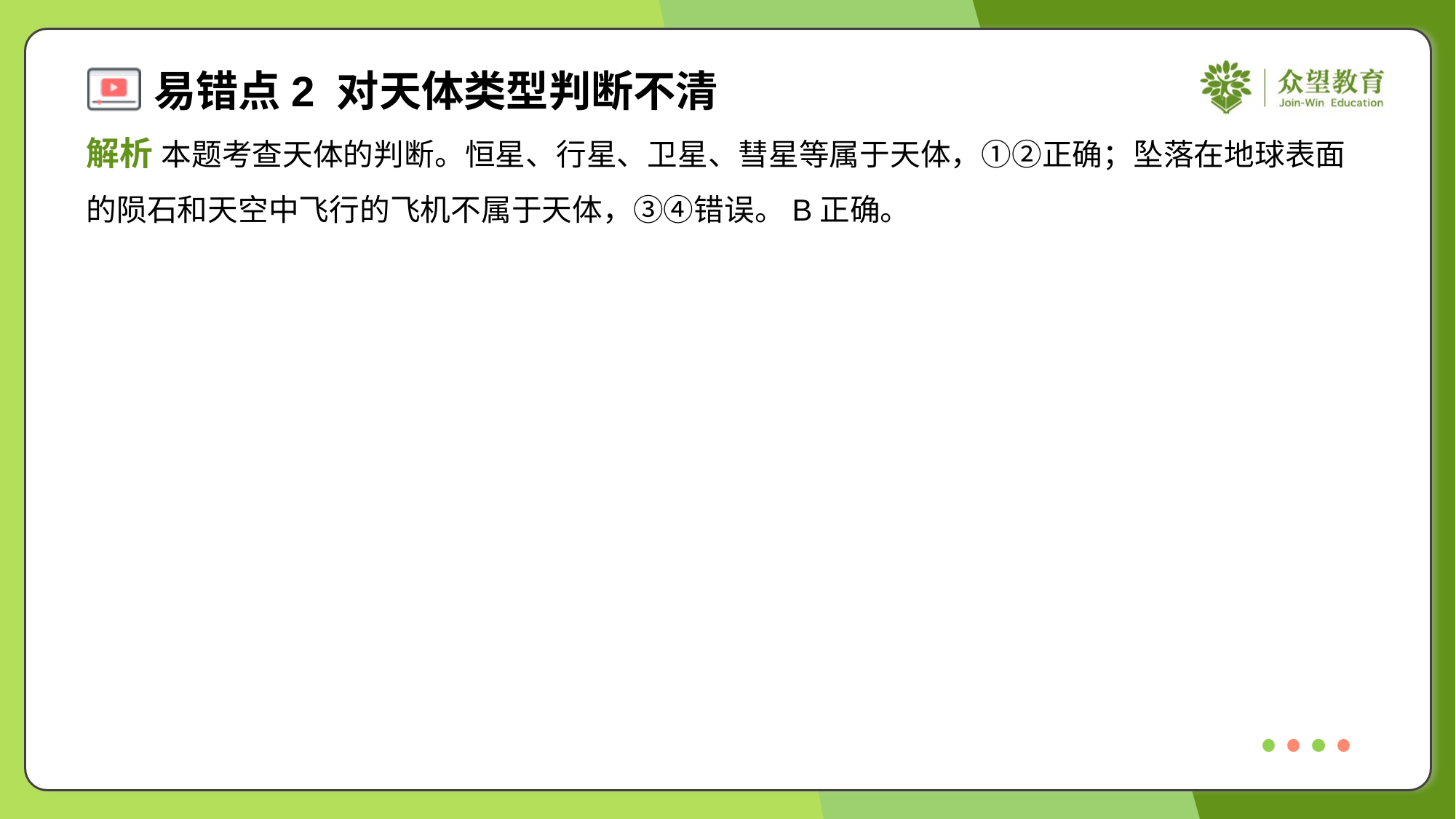

解析 本题考查天体的判断。恒星、行星、卫星、彗星等属于天体，①②正确；坠落在地球表面
的陨石和天空中飞行的飞机不属于天体，③④错误。B正确。